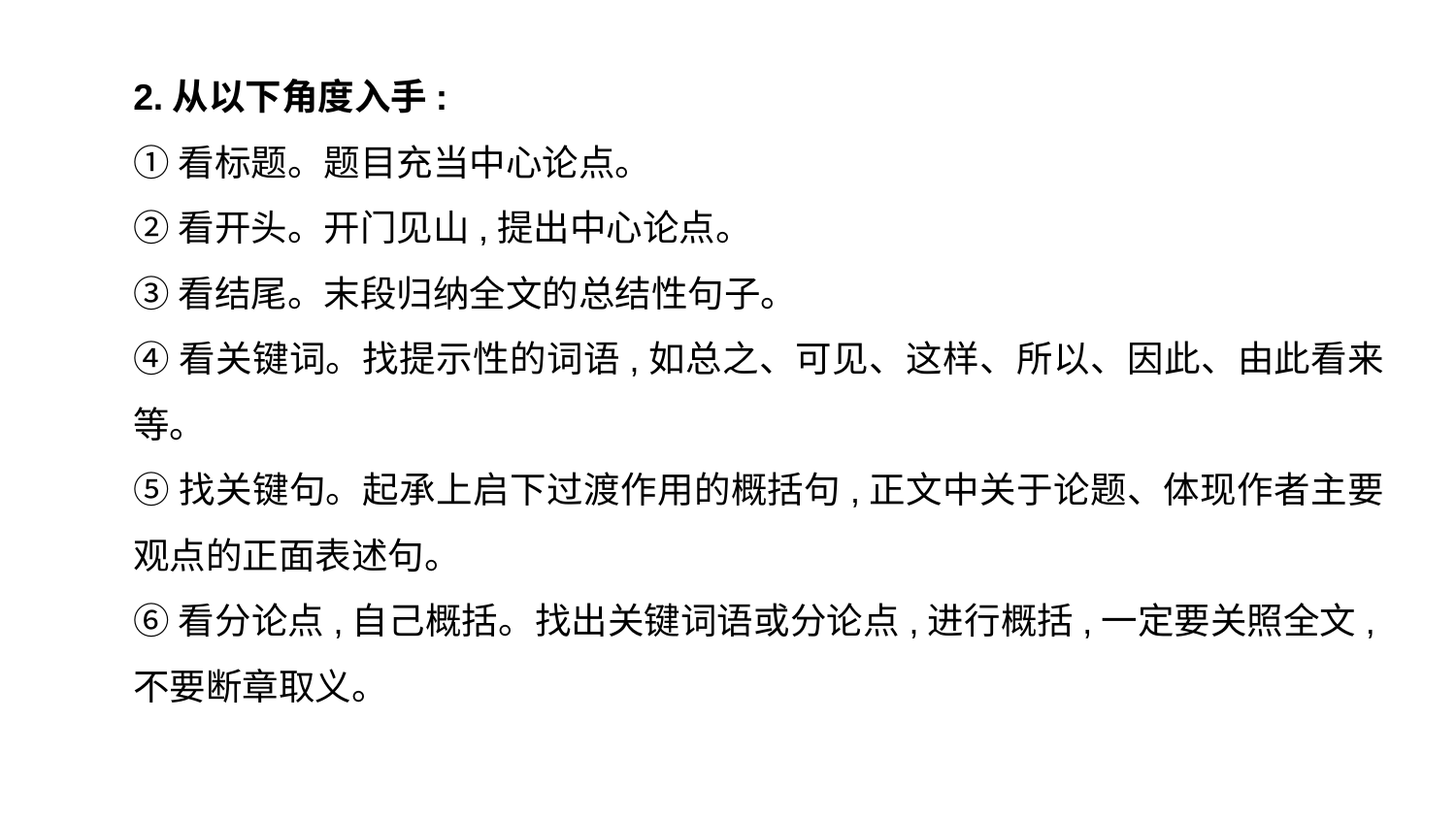

2.从以下角度入手:
①看标题。题目充当中心论点。
②看开头。开门见山,提出中心论点。
③看结尾。末段归纳全文的总结性句子。
④看关键词。找提示性的词语,如总之、可见、这样、所以、因此、由此看来等。
⑤找关键句。起承上启下过渡作用的概括句,正文中关于论题、体现作者主要观点的正面表述句。
⑥看分论点,自己概括。找出关键词语或分论点,进行概括,一定要关照全文,不要断章取义。